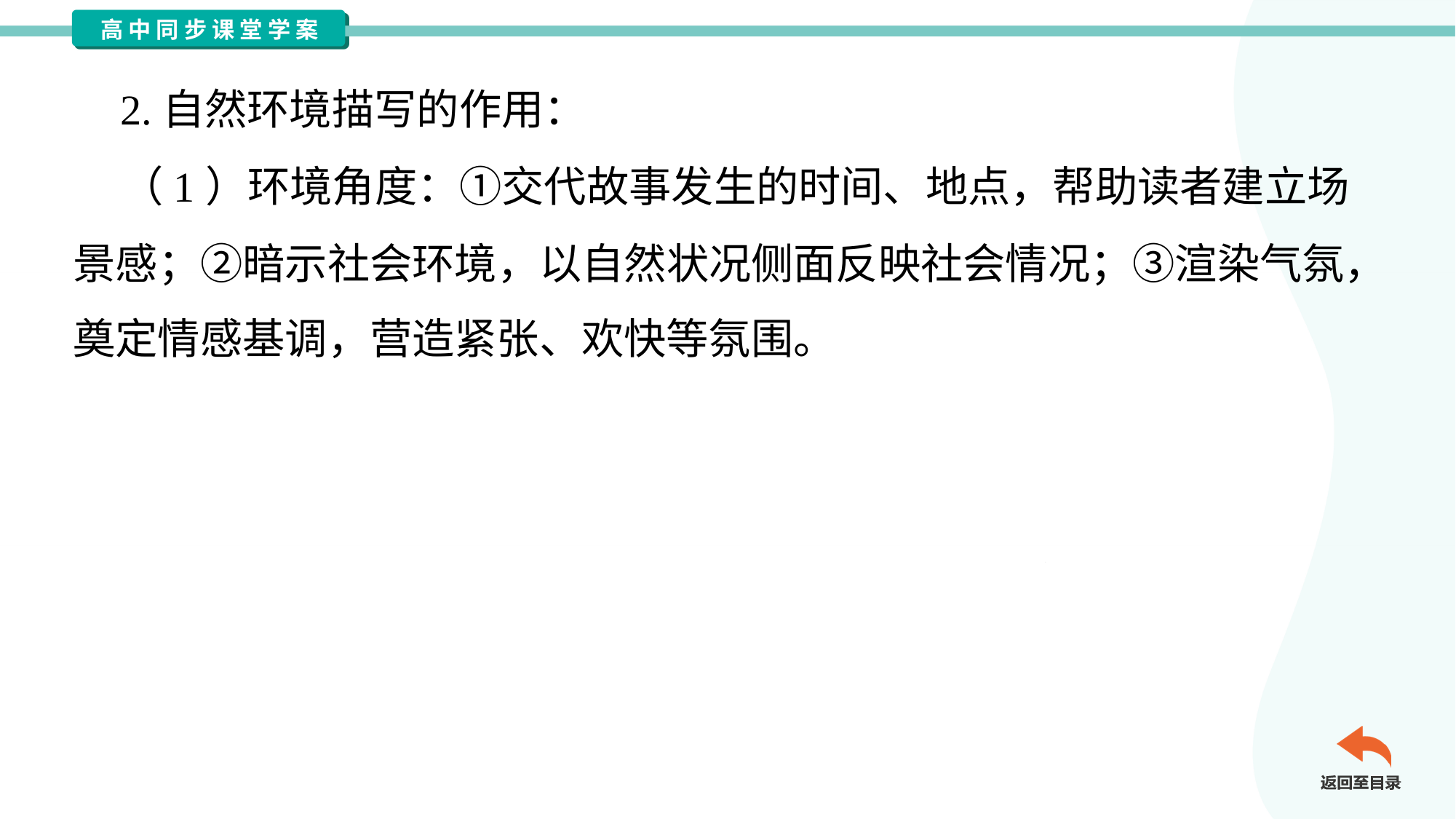

2.自然环境描写的作用：
    （1）环境角度：①交代故事发生的时间、地点，帮助读者建立场
景感；②暗示社会环境，以自然状况侧面反映社会情况；③渲染气氛，
奠定情感基调，营造紧张、欢快等氛围。